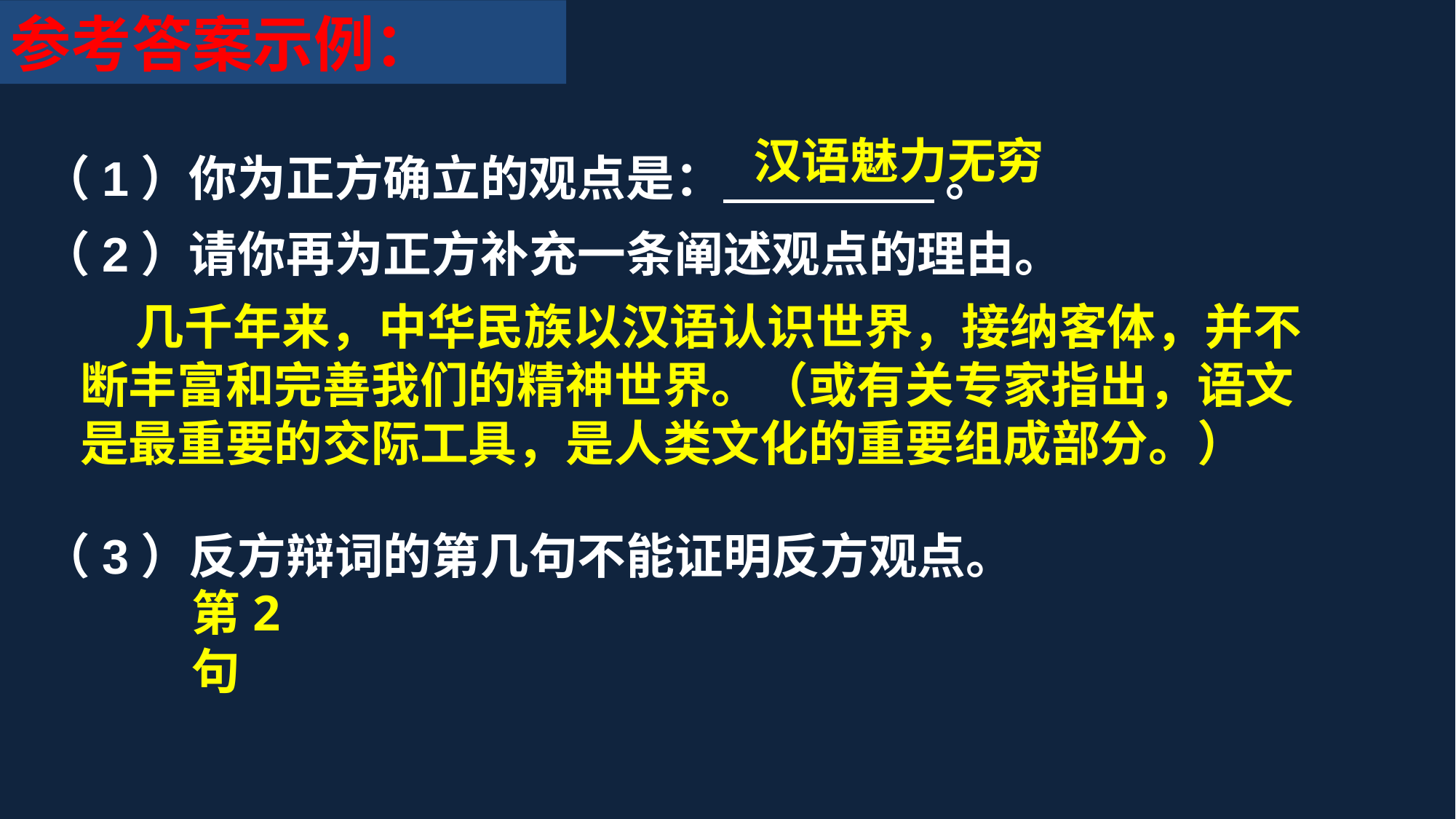

参考答案示例：
（1）你为正方确立的观点是：                    。
（2）请你再为正方补充一条阐述观点的理由。

（3）反方辩词的第几句不能证明反方观点。
汉语魅力无穷
    几千年来，中华民族以汉语认识世界，接纳客体，并不断丰富和完善我们的精神世界。（或有关专家指出，语文是最重要的交际工具，是人类文化的重要组成部分。）
第2句